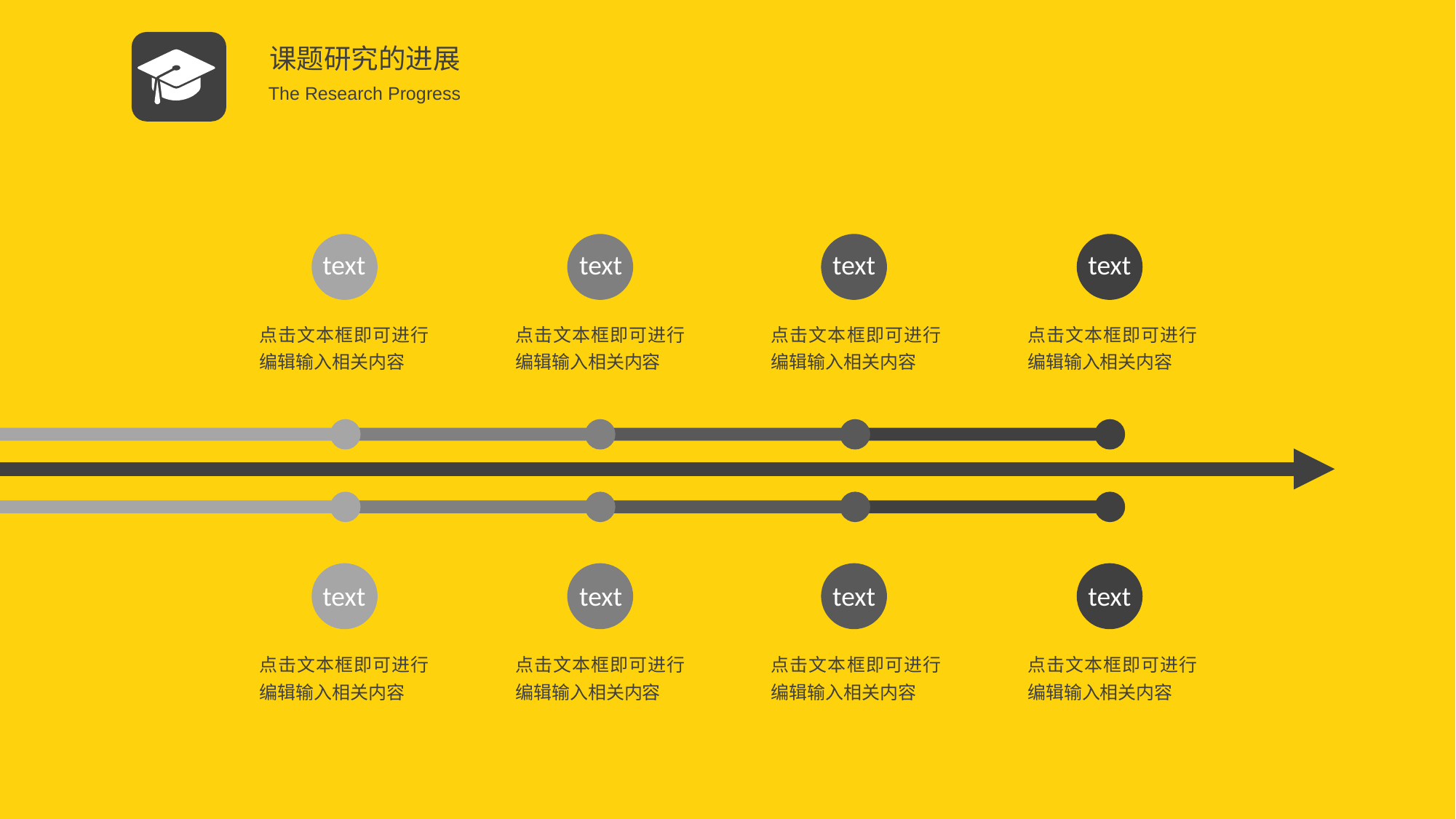

课题研究的进展

The Research Progress

text
text
text
text
点击文本框即可进行编辑输入相关内容
点击文本框即可进行编辑输入相关内容
点击文本框即可进行编辑输入相关内容
点击文本框即可进行编辑输入相关内容

text
text
text
text
点击文本框即可进行编辑输入相关内容
点击文本框即可进行编辑输入相关内容
点击文本框即可进行编辑输入相关内容
点击文本框即可进行编辑输入相关内容